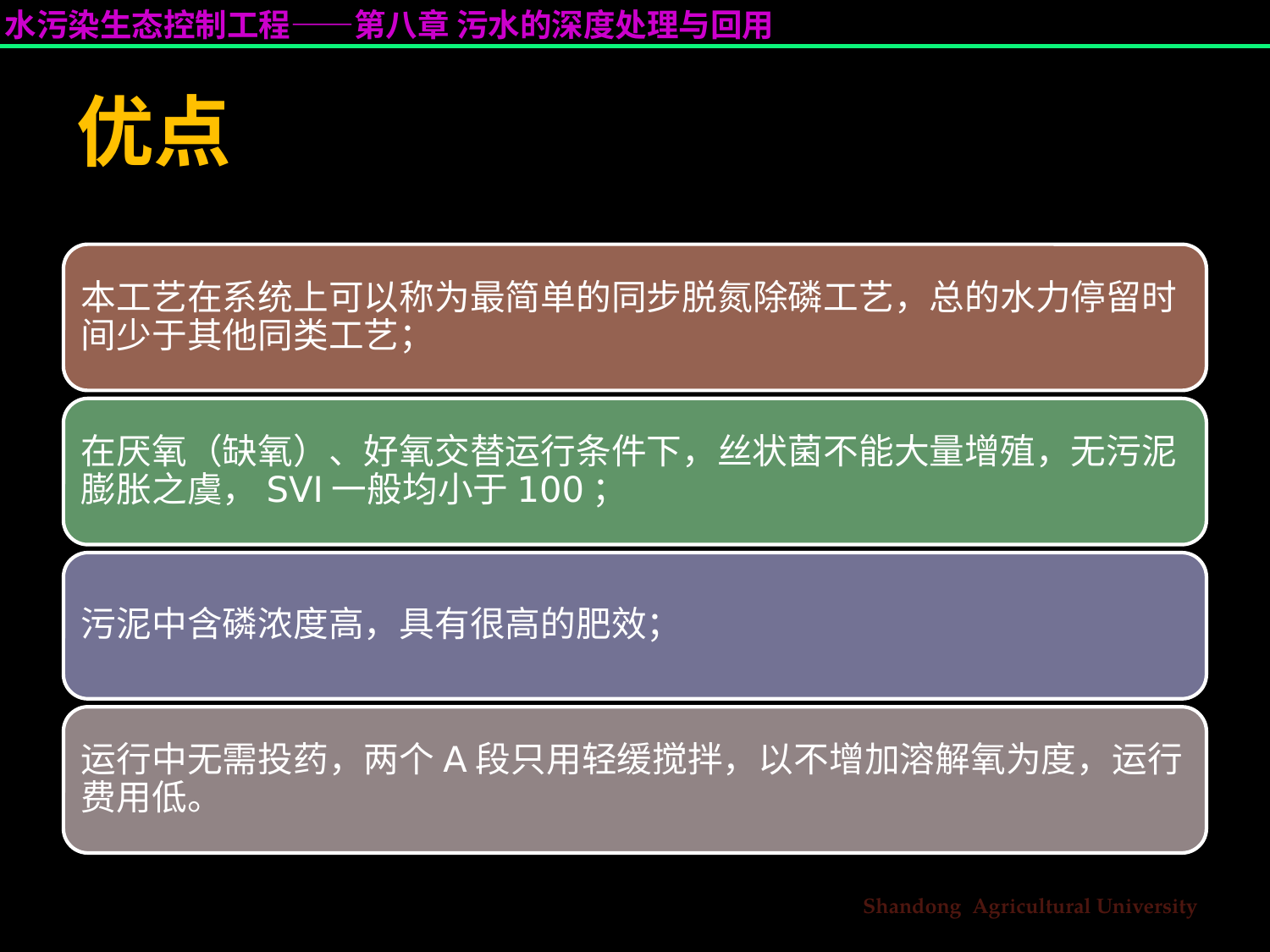

# 优点
本工艺在系统上可以称为最简单的同步脱氮除磷工艺，总的水力停留时间少于其他同类工艺；
在厌氧（缺氧）、好氧交替运行条件下，丝状菌不能大量增殖，无污泥膨胀之虞，SVI一般均小于100；
污泥中含磷浓度高，具有很高的肥效；
运行中无需投药，两个A段只用轻缓搅拌，以不增加溶解氧为度，运行费用低。